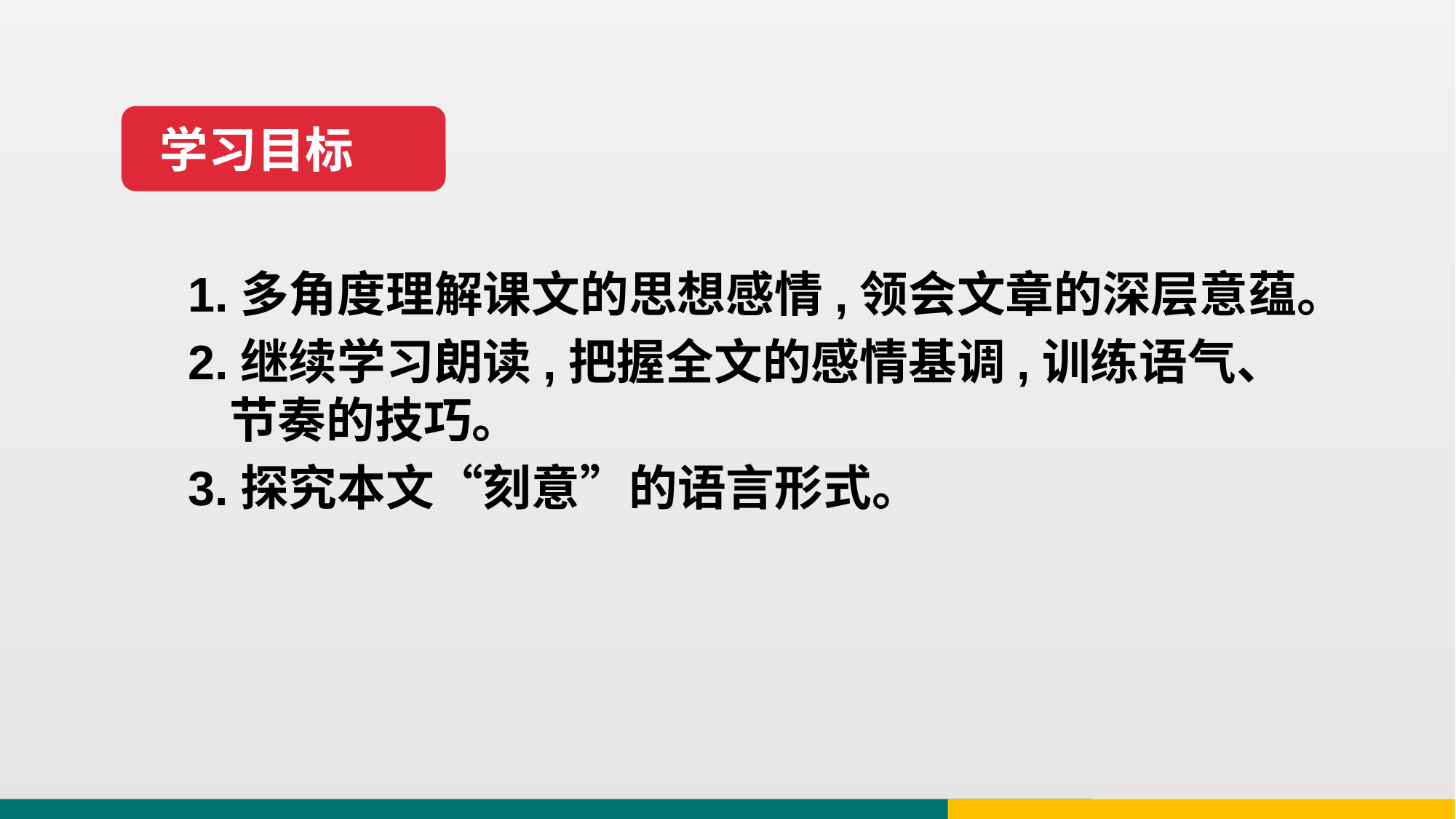

学习目标
1.多角度理解课文的思想感情,领会文章的深层意蕴。
2.继续学习朗读,把握全文的感情基调,训练语气、节奏的技巧。
3.探究本文“刻意”的语言形式。